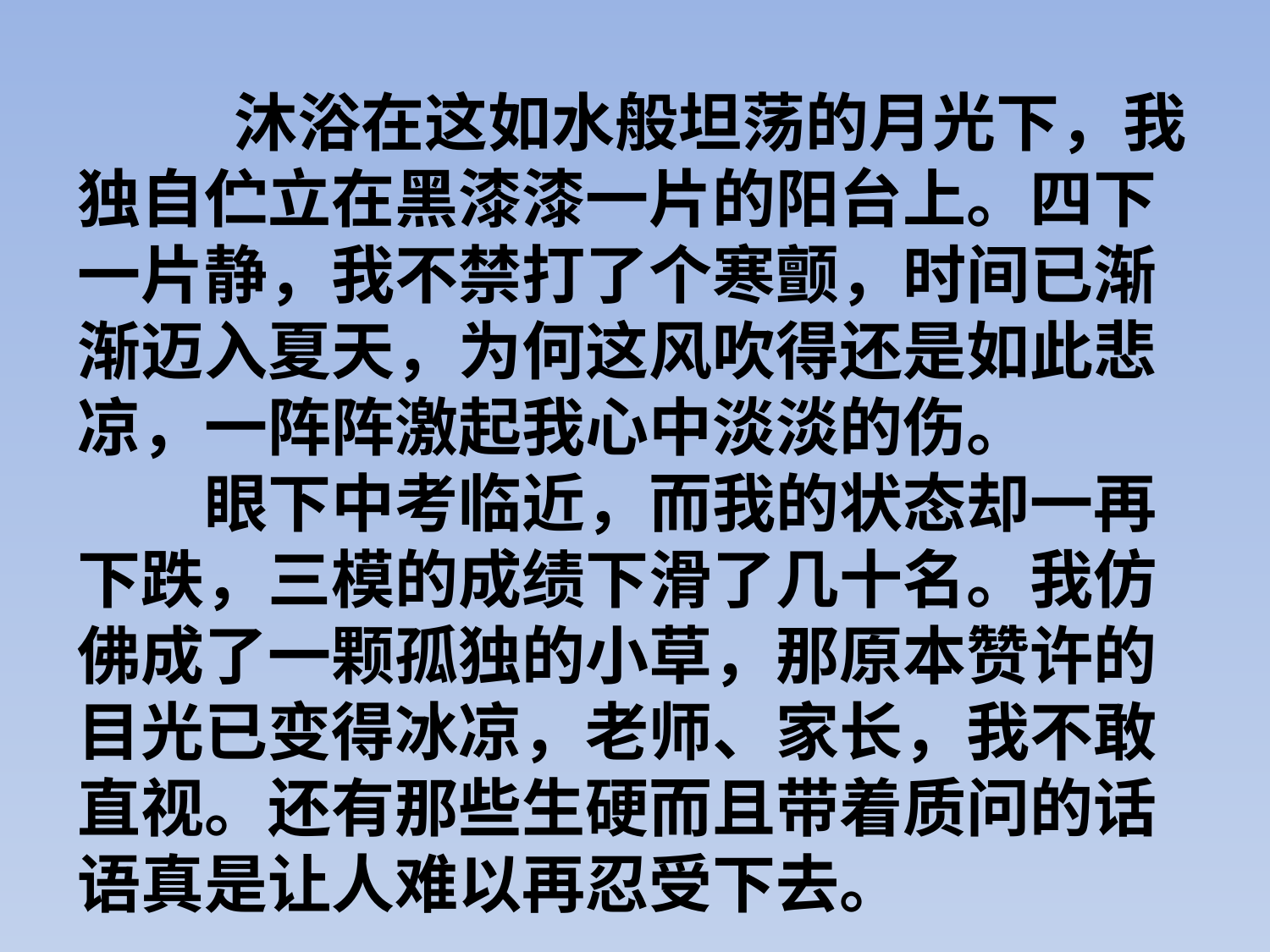

沐浴在这如水般坦荡的月光下，我独自伫立在黑漆漆一片的阳台上。四下一片静，我不禁打了个寒颤，时间已渐渐迈入夏天，为何这风吹得还是如此悲凉，一阵阵激起我心中淡淡的伤。
　　眼下中考临近，而我的状态却一再下跌，三模的成绩下滑了几十名。我仿佛成了一颗孤独的小草，那原本赞许的目光已变得冰凉，老师、家长，我不敢直视。还有那些生硬而且带着质问的话语真是让人难以再忍受下去。